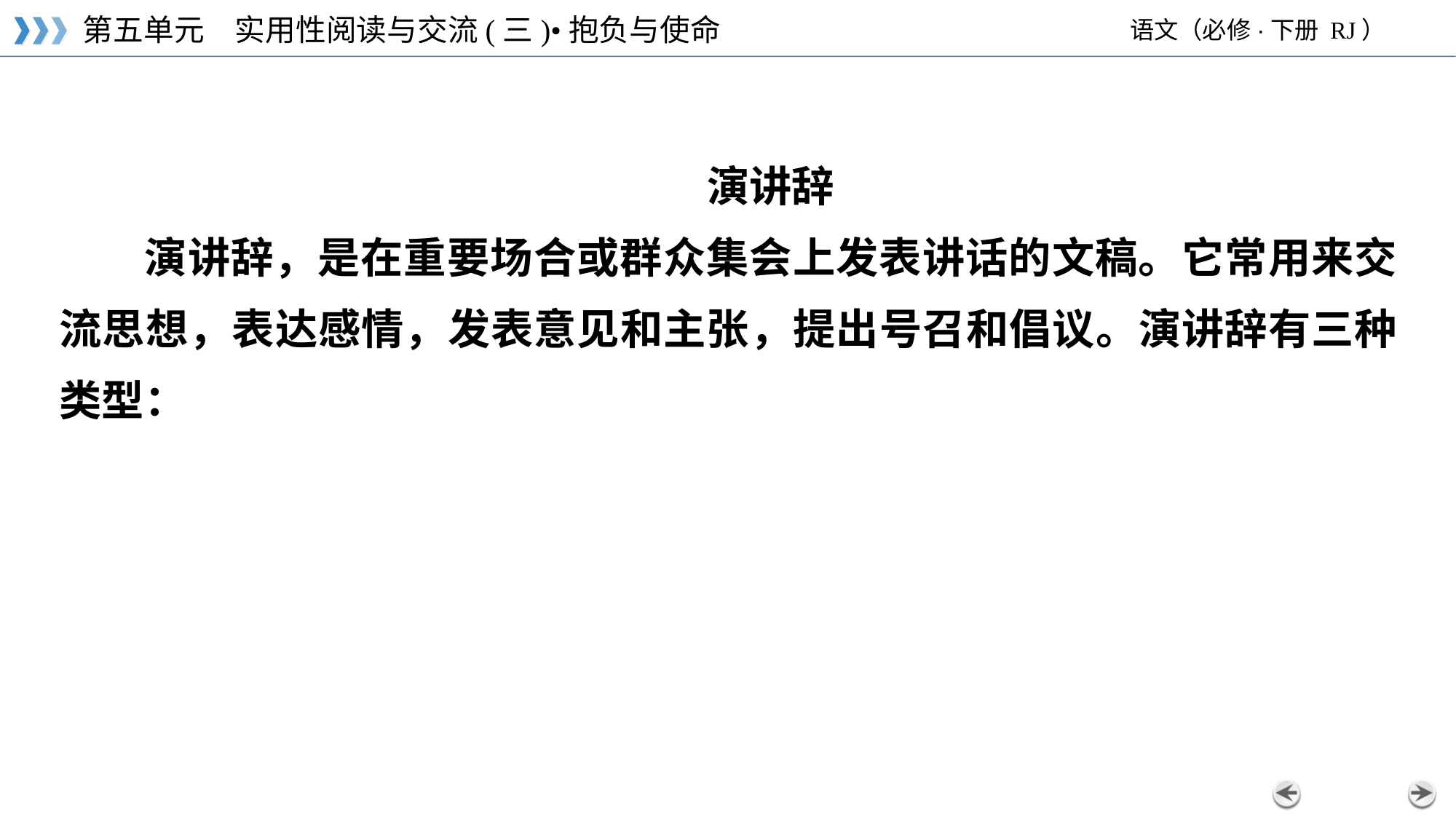

演讲辞
演讲辞，是在重要场合或群众集会上发表讲话的文稿。它常用来交流思想，表达感情，发表意见和主张，提出号召和倡议。演讲辞有三种类型：